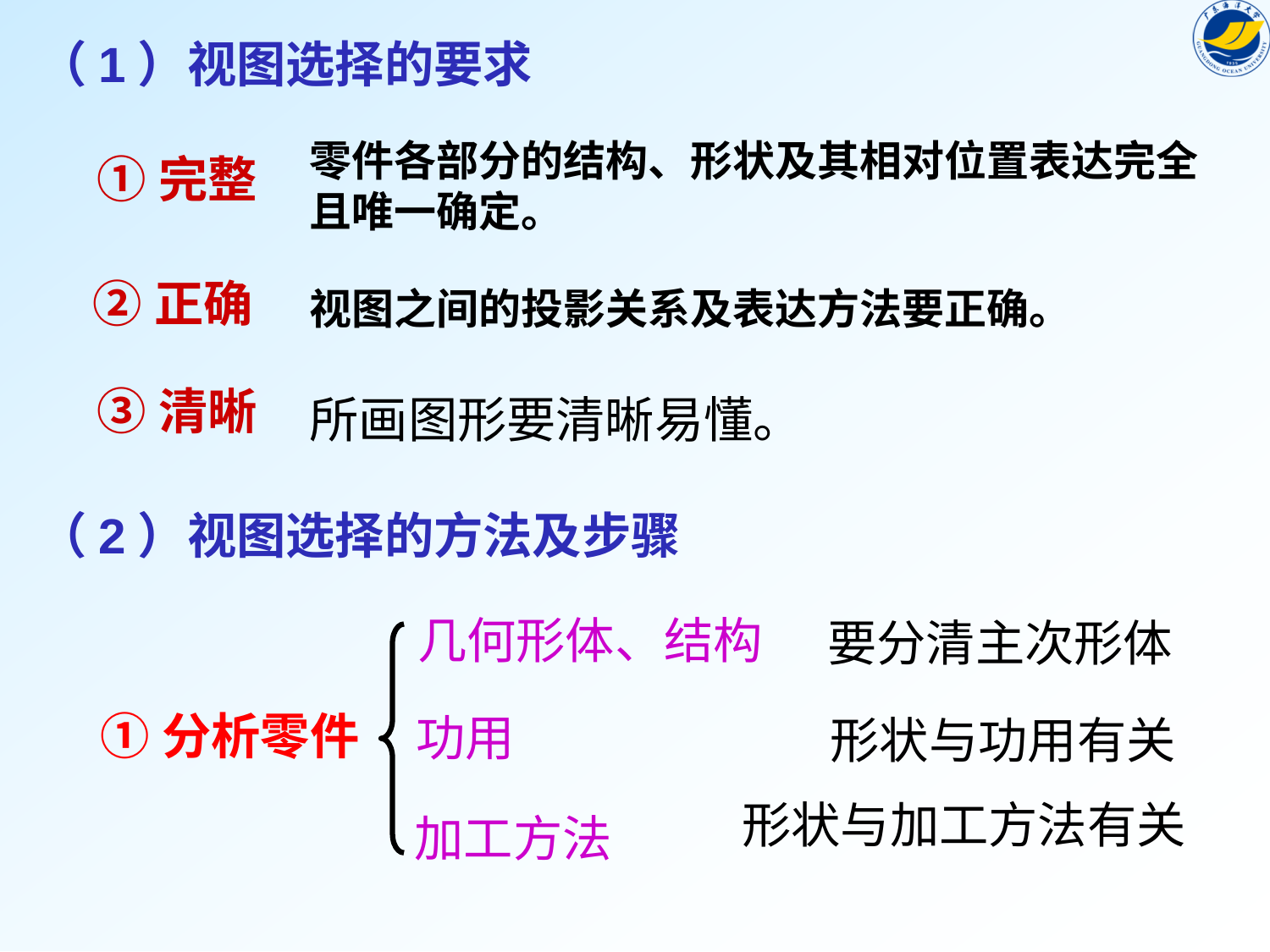

（1）视图选择的要求
零件各部分的结构、形状及其相对位置表达完全且唯一确定。
①完整
②正确
视图之间的投影关系及表达方法要正确。
③清晰
所画图形要清晰易懂。
（2）视图选择的方法及步骤
几何形体、结构
要分清主次形体

①分析零件
功用
形状与功用有关
形状与加工方法有关
加工方法